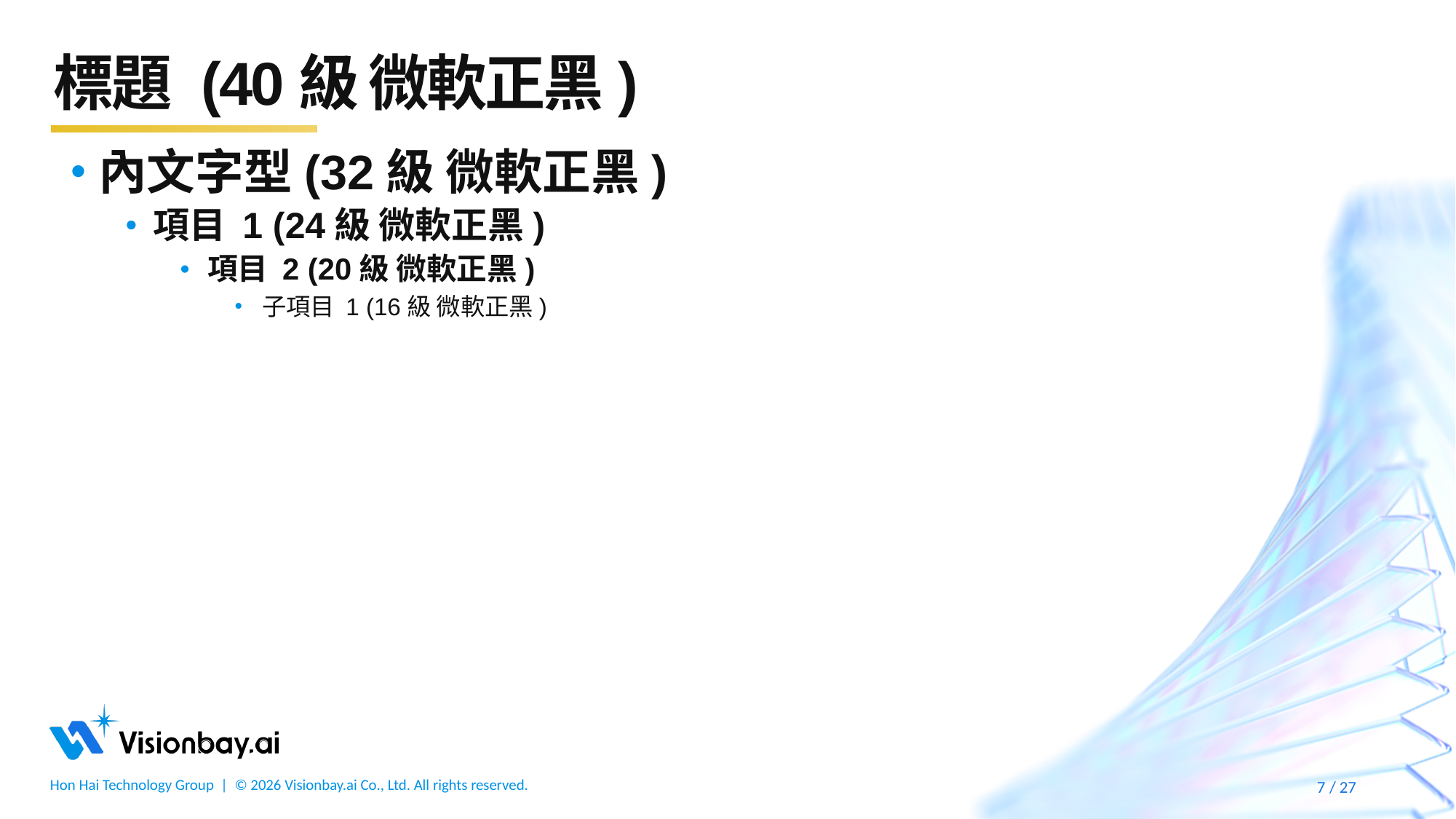

# 標題 (40級 微軟正黑)
內文字型(32級 微軟正黑)
項目 1 (24級 微軟正黑)
項目 2 (20級 微軟正黑)
子項目 1 (16級 微軟正黑)

27